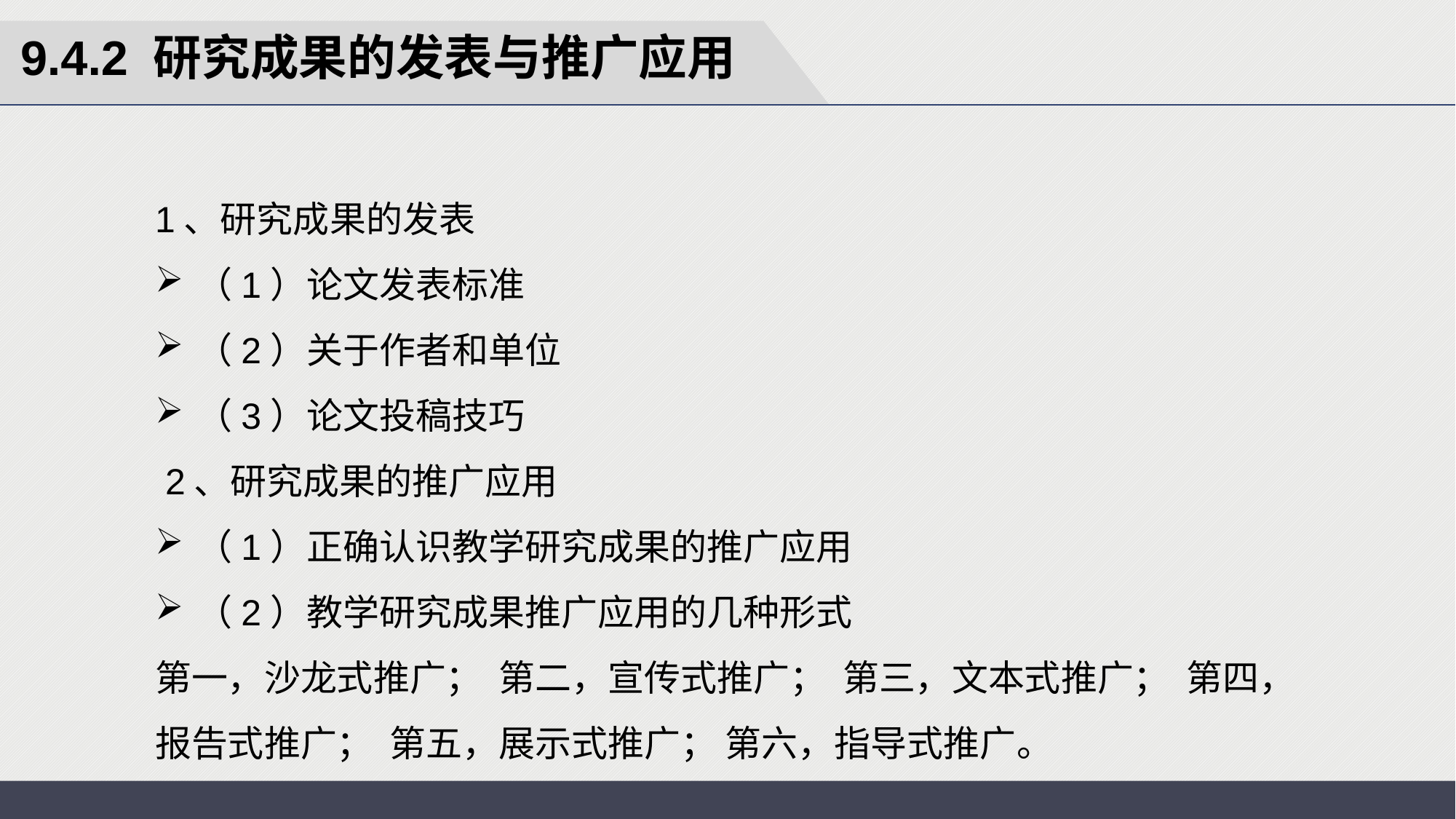

9.4.2 研究成果的发表与推广应用
1、研究成果的发表
（1）论文发表标准
（2）关于作者和单位
（3）论文投稿技巧
 2、研究成果的推广应用
（1）正确认识教学研究成果的推广应用
（2）教学研究成果推广应用的几种形式
第一，沙龙式推广；  第二，宣传式推广；  第三，文本式推广；  第四，报告式推广；  第五，展示式推广； 第六，指导式推广。